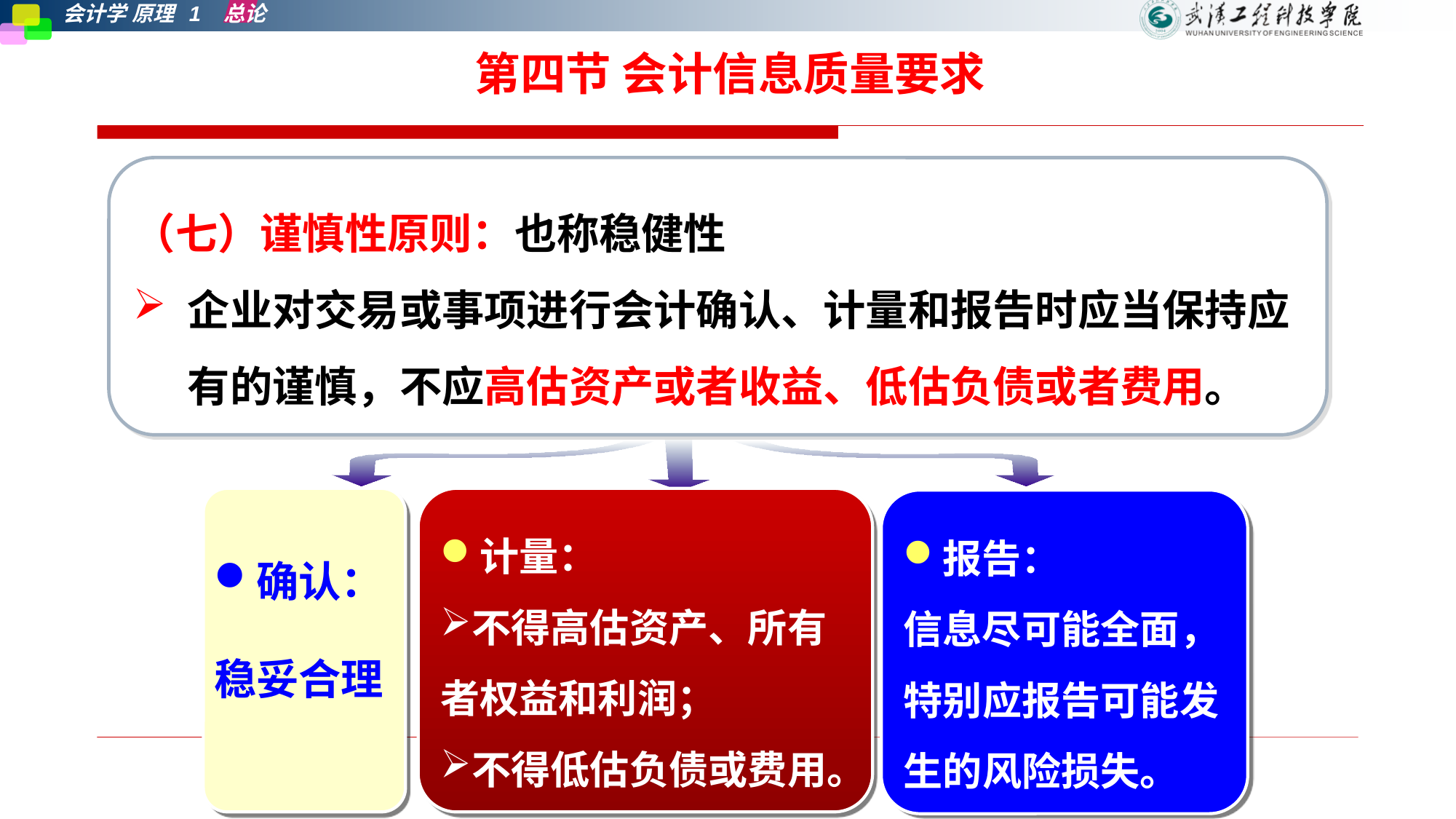

7.谨慎性
第四节 会计信息质量要求
（七）谨慎性原则：也称稳健性
企业对交易或事项进行会计确认、计量和报告时应当保持应有的谨慎，不应高估资产或者收益、低估负债或者费用。

计量：
不得高估资产、所有者权益和利润；
不得低估负债或费用。
报告：
信息尽可能全面，特别应报告可能发生的风险损失。
确认：
稳妥合理